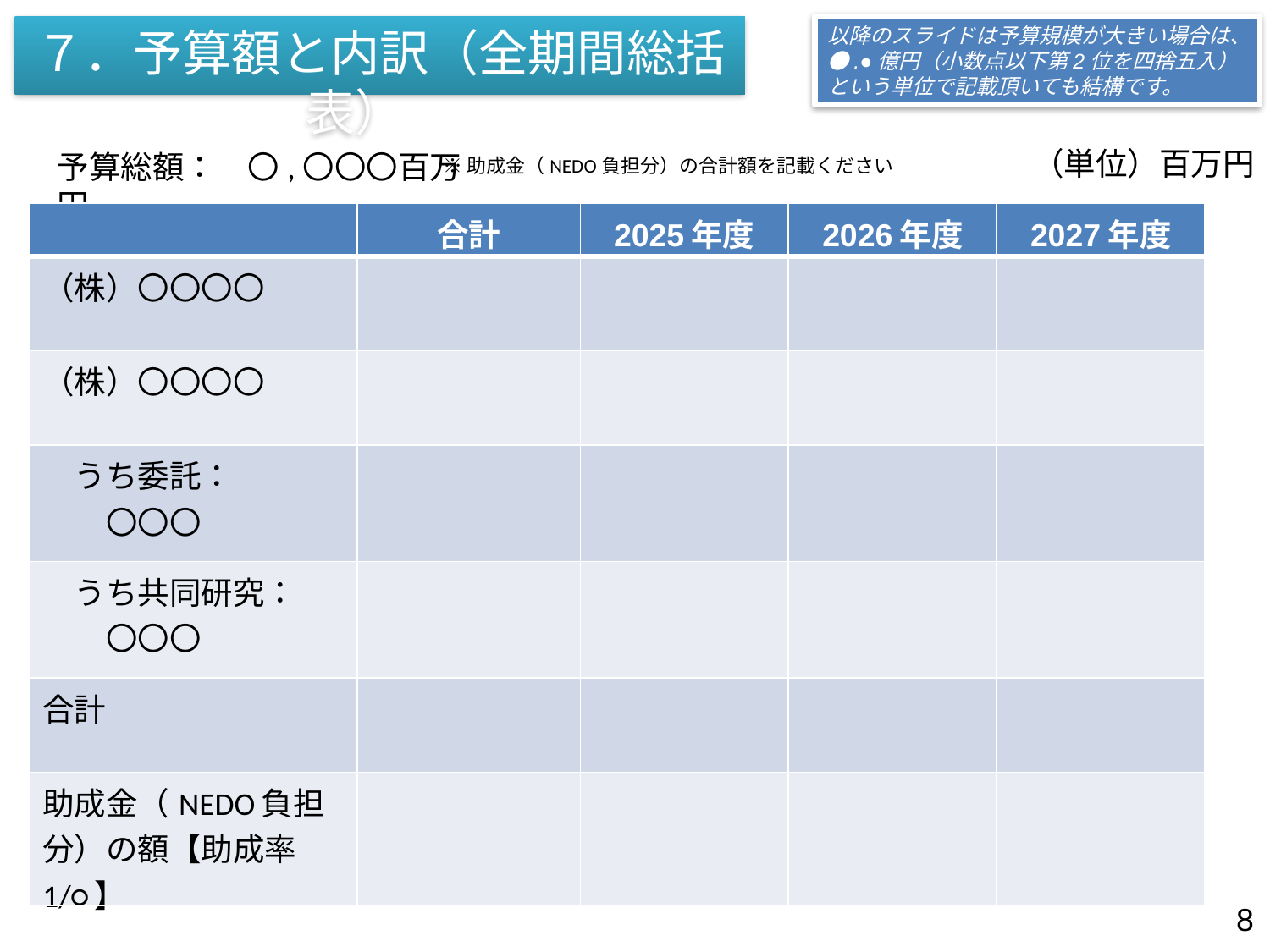

７．予算額と内訳（全期間総括表）
以降のスライドは予算規模が大きい場合は、●.●億円（小数点以下第2位を四捨五入）という単位で記載頂いても結構です。
（単位）百万円
予算総額：　〇,〇〇〇百万円
※助成金（NEDO負担分）の合計額を記載ください
|  | 合計 | 2025年度 | 2026年度 | 2027年度 |
| --- | --- | --- | --- | --- |
| （株）〇〇〇〇 |  |  |  |  |
| （株）〇〇〇〇 |  |  |  |  |
| うち委託： 　　〇〇〇 |  |  |  |  |
| うち共同研究： 　　〇〇〇 |  |  |  |  |
| 合計 |  |  |  |  |
| 助成金（NEDO負担分）の額【助成率1/○】 |  |  |  |  |
8